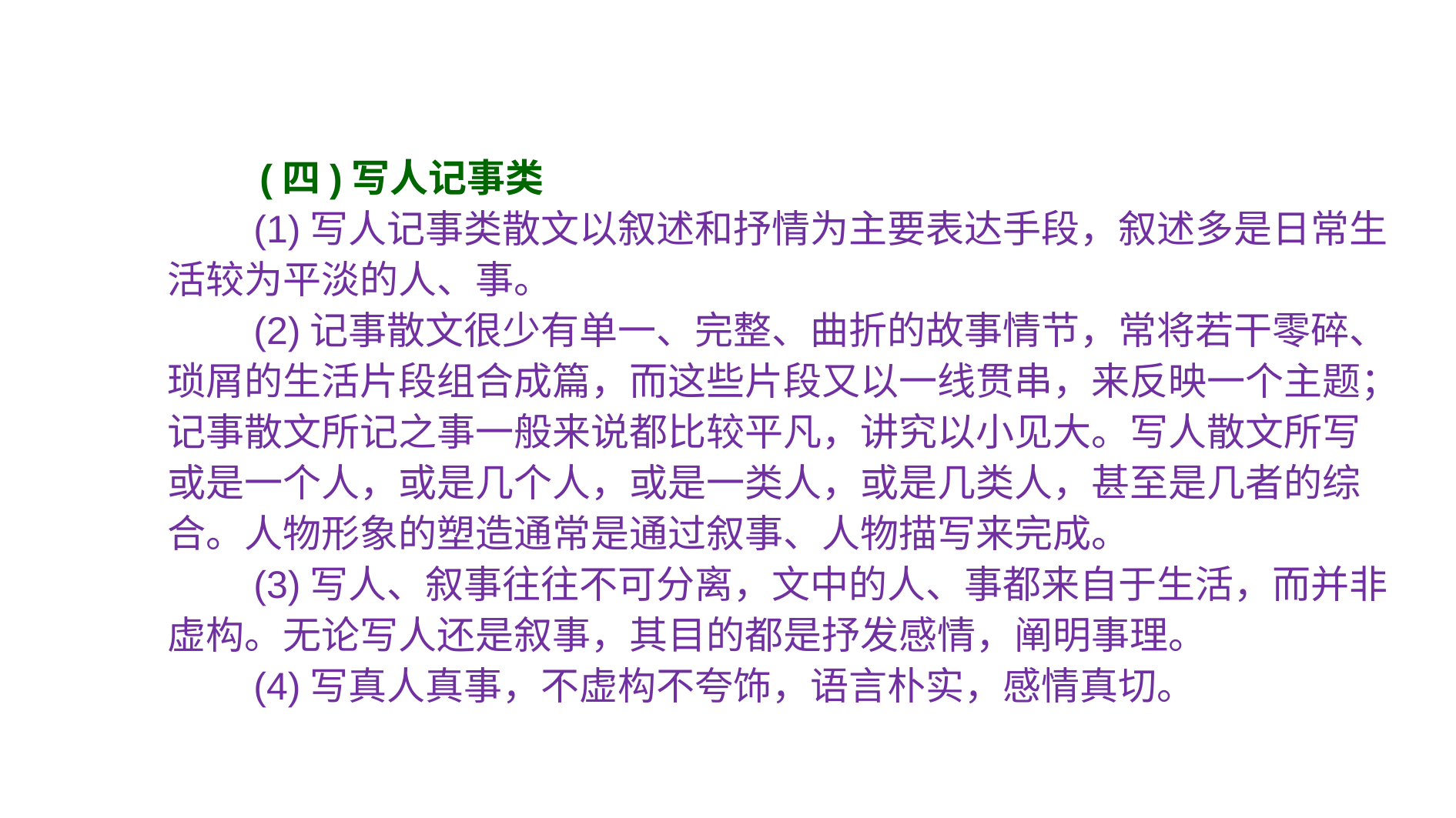

(四)写人记事类
        (1)写人记事类散文以叙述和抒情为主要表达手段，叙述多是日常生活较为平淡的人、事。
        (2)记事散文很少有单一、完整、曲折的故事情节，常将若干零碎、琐屑的生活片段组合成篇，而这些片段又以一线贯串，来反映一个主题；记事散文所记之事一般来说都比较平凡，讲究以小见大。写人散文所写或是一个人，或是几个人，或是一类人，或是几类人，甚至是几者的综合。人物形象的塑造通常是通过叙事、人物描写来完成。
        (3)写人、叙事往往不可分离，文中的人、事都来自于生活，而并非虚构。无论写人还是叙事，其目的都是抒发感情，阐明事理。
        (4)写真人真事，不虚构不夸饰，语言朴实，感情真切。